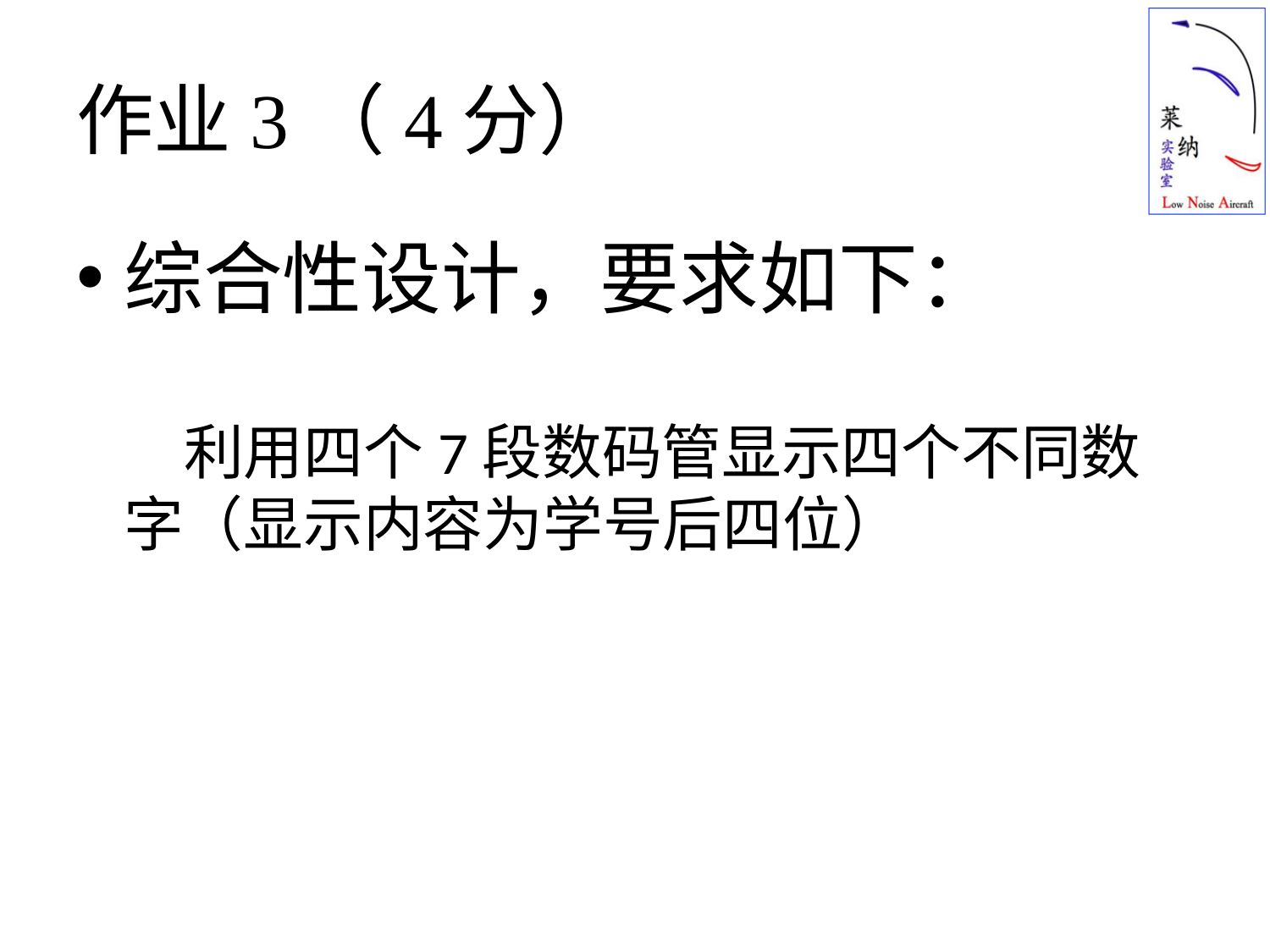

# 作业3（4分）
综合性设计，要求如下：

       利用四个7段数码管显示四个不同数字（显示内容为学号后四位）